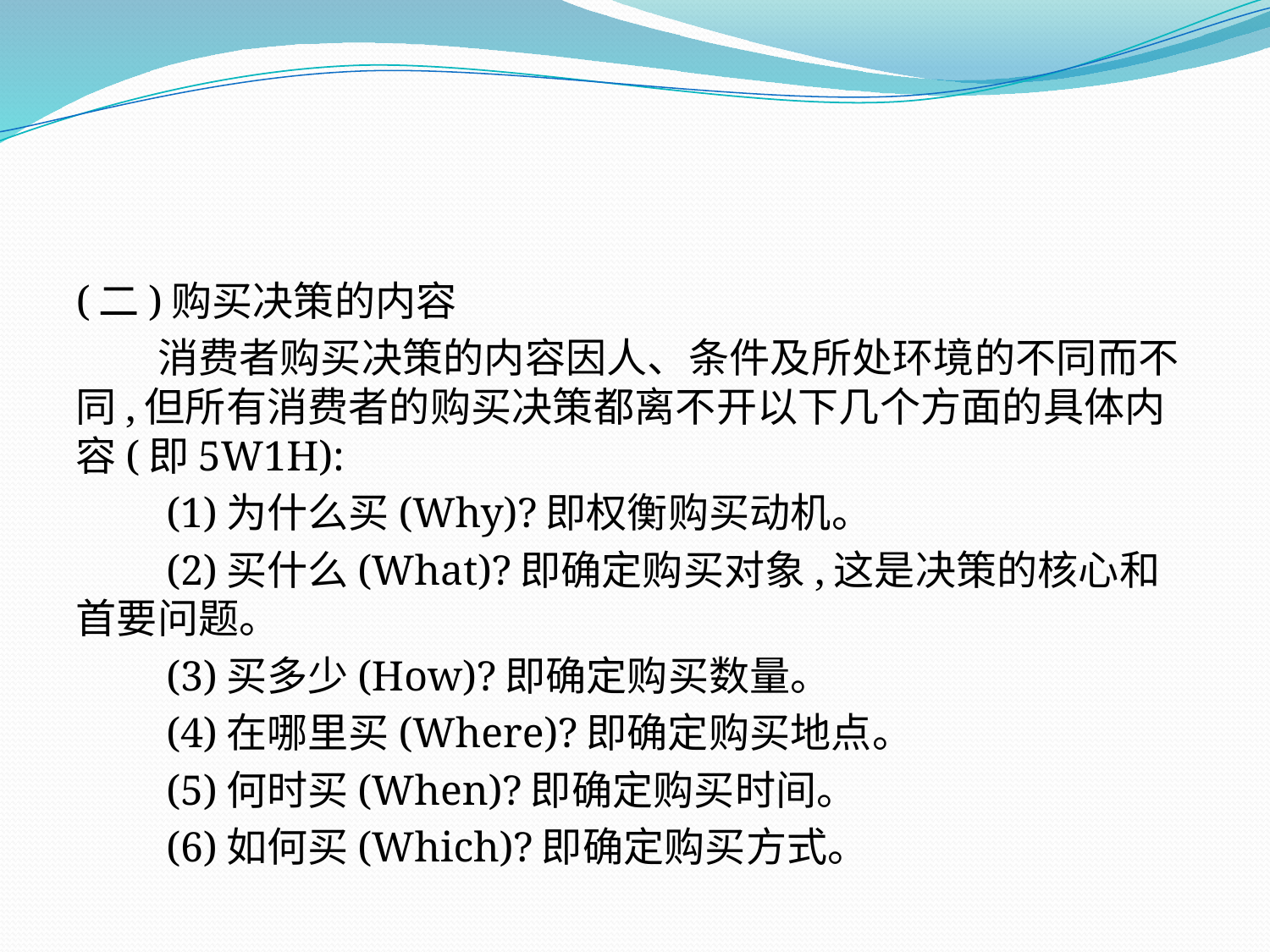

(二)购买决策的内容
　　消费者购买决策的内容因人、条件及所处环境的不同而不同,但所有消费者的购买决策都离不开以下几个方面的具体内容(即5W1H):
　　(1)为什么买(Why)?即权衡购买动机。
　　(2)买什么(What)?即确定购买对象,这是决策的核心和首要问题。
　　(3)买多少(How)?即确定购买数量。
　　(4)在哪里买(Where)?即确定购买地点。
　　(5)何时买(When)?即确定购买时间。
　　(6)如何买(Which)?即确定购买方式。